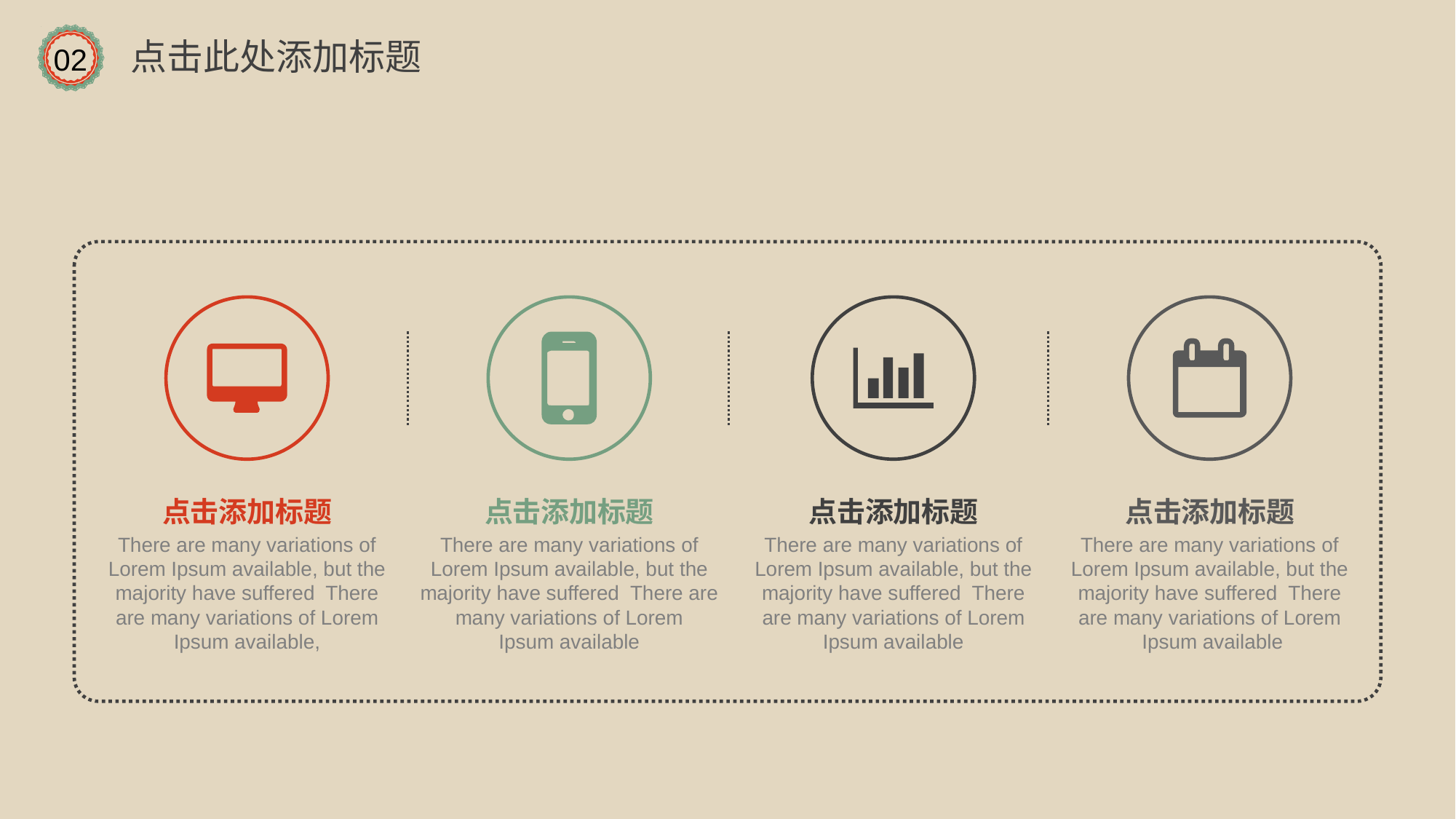

点击此处添加标题
02

点击添加标题
There are many variations of Lorem Ipsum available, but the majority have suffered  There are many variations of Lorem
Ipsum available,
点击添加标题
There are many variations of Lorem Ipsum available, but the majority have suffered  There are many variations of Lorem
Ipsum available
点击添加标题
There are many variations of Lorem Ipsum available, but the majority have suffered  There are many variations of Lorem
Ipsum available
点击添加标题
There are many variations of Lorem Ipsum available, but the majority have suffered  There are many variations of Lorem
 Ipsum available